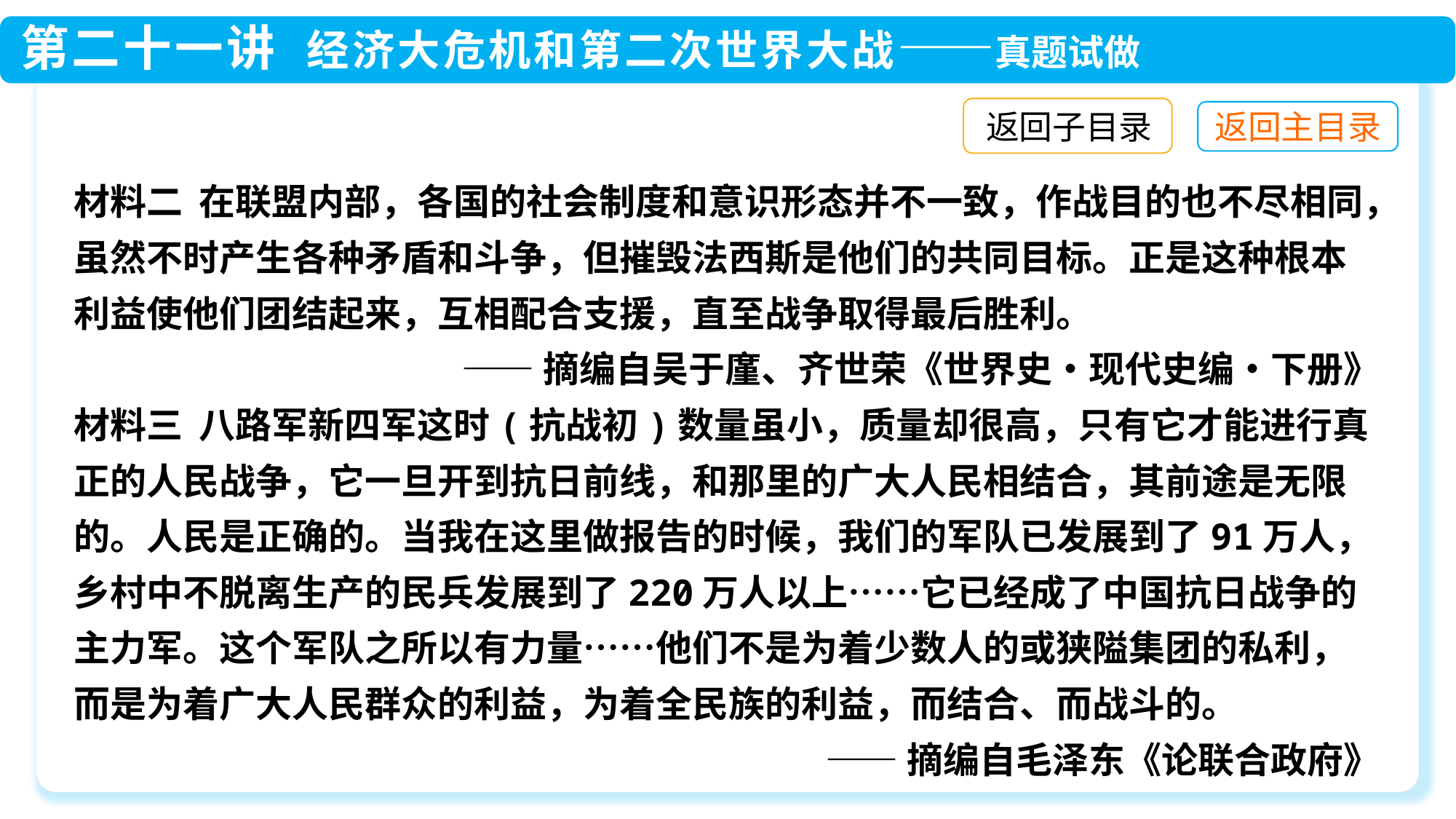

返回子目录
材料二  在联盟内部，各国的社会制度和意识形态并不一致，作战目的也不尽相同，虽然不时产生各种矛盾和斗争，但摧毁法西斯是他们的共同目标。正是这种根本利益使他们团结起来，互相配合支援，直至战争取得最后胜利。
——摘编自吴于廑、齐世荣《世界史•现代史编•下册》
材料三  八路军新四军这时(抗战初)数量虽小，质量却很高，只有它才能进行真正的人民战争，它一旦开到抗日前线，和那里的广大人民相结合，其前途是无限的。人民是正确的。当我在这里做报告的时候，我们的军队已发展到了91万人，乡村中不脱离生产的民兵发展到了220万人以上……它已经成了中国抗日战争的主力军。这个军队之所以有力量……他们不是为着少数人的或狭隘集团的私利，而是为着广大人民群众的利益，为着全民族的利益，而结合、而战斗的。
——摘编自毛泽东《论联合政府》